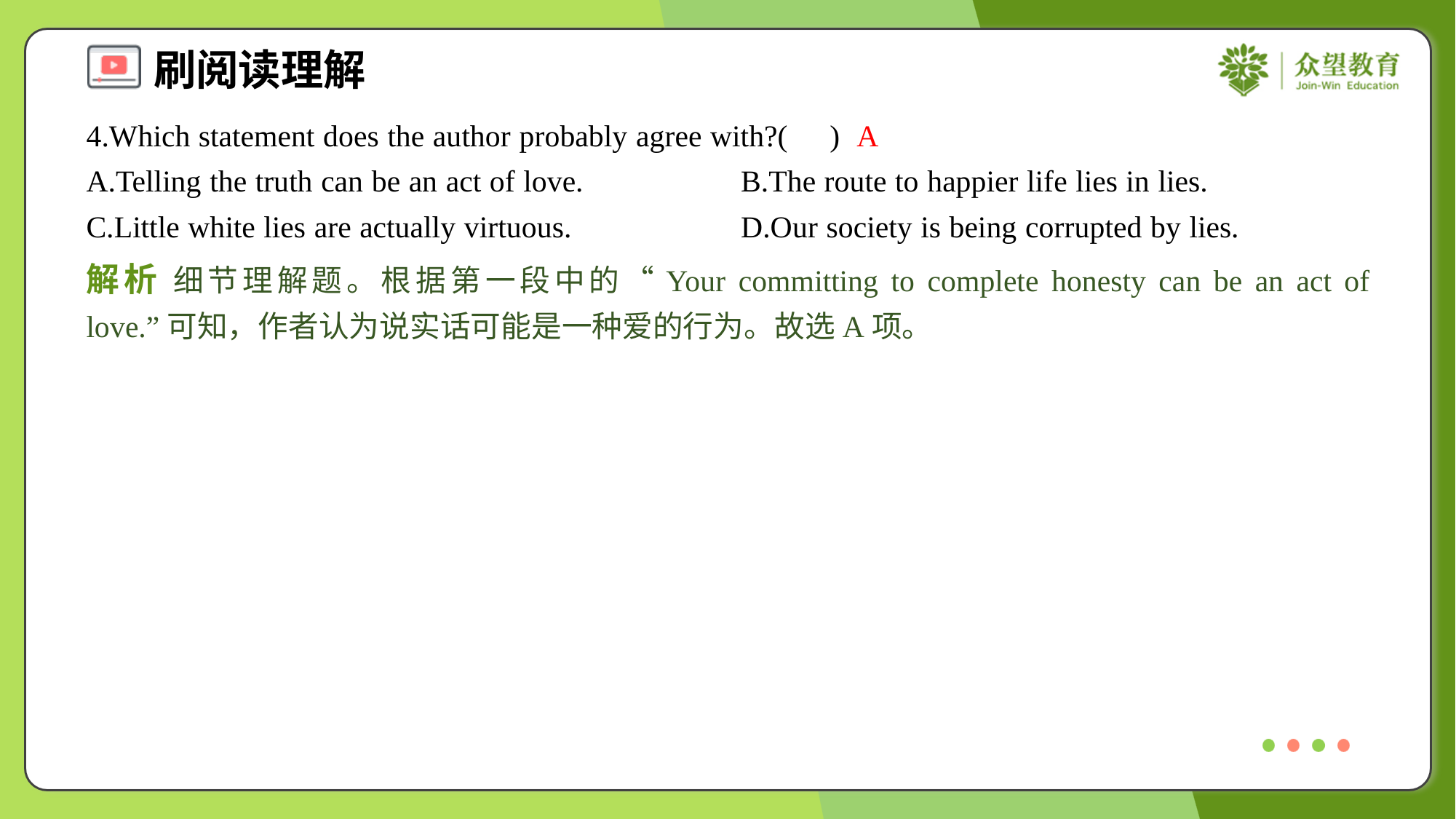

4.Which statement does the author probably agree with?(     )
A
A.Telling the truth can be an act of love.	B.The route to happier life lies in lies.
C.Little white lies are actually virtuous.	D.Our society is being corrupted by lies.
解析 细节理解题。根据第一段中的“Your committing to complete honesty can be an act of love.”可知，作者认为说实话可能是一种爱的行为。故选A项。